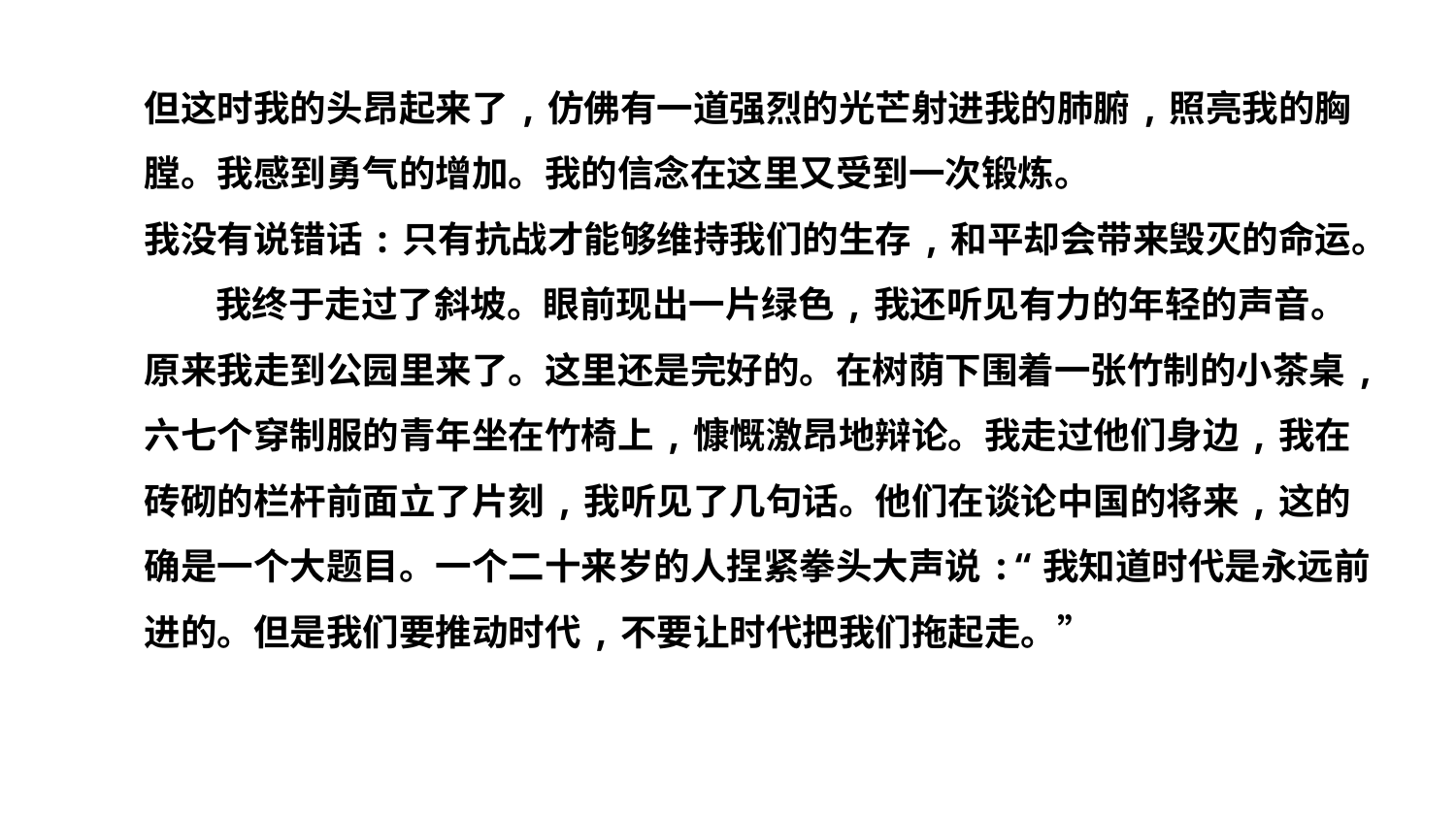

但这时我的头昂起来了,仿佛有一道强烈的光芒射进我的肺腑,照亮我的胸膛。我感到勇气的增加。我的信念在这里又受到一次锻炼。
我没有说错话:只有抗战才能够维持我们的生存,和平却会带来毁灭的命运。
我终于走过了斜坡。眼前现出一片绿色,我还听见有力的年轻的声音。原来我走到公园里来了。这里还是完好的。在树荫下围着一张竹制的小茶桌,六七个穿制服的青年坐在竹椅上,慷慨激昂地辩论。我走过他们身边,我在砖砌的栏杆前面立了片刻,我听见了几句话。他们在谈论中国的将来,这的确是一个大题目。一个二十来岁的人捏紧拳头大声说:“我知道时代是永远前进的。但是我们要推动时代,不要让时代把我们拖起走。”